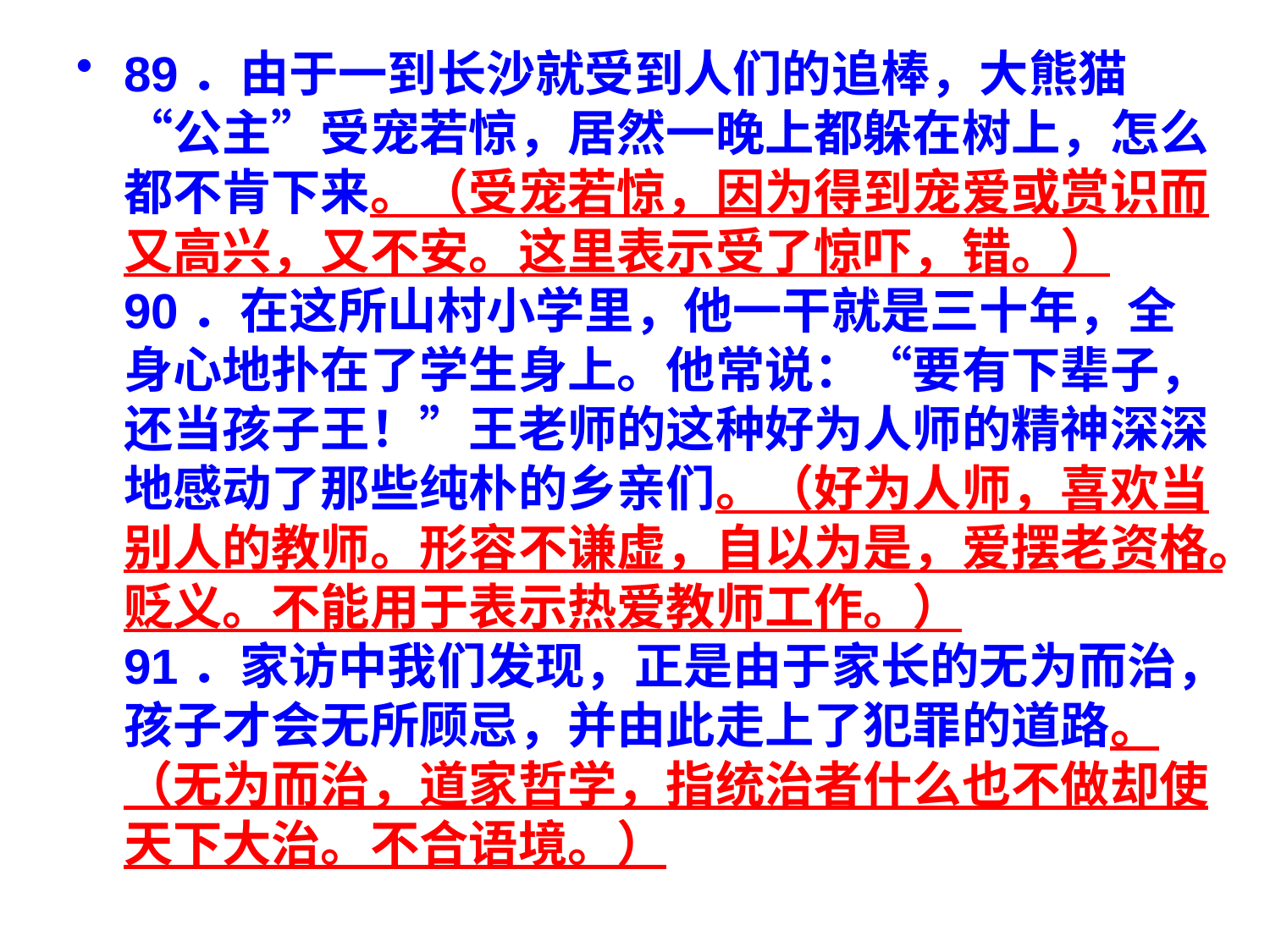

89．由于一到长沙就受到人们的追棒，大熊猫“公主”受宠若惊，居然一晚上都躲在树上，怎么都不肯下来。（受宠若惊，因为得到宠爱或赏识而又高兴，又不安。这里表示受了惊吓，错。）
90．在这所山村小学里，他一干就是三十年，全身心地扑在了学生身上。他常说：“要有下辈子，还当孩子王！”王老师的这种好为人师的精神深深地感动了那些纯朴的乡亲们。（好为人师，喜欢当别人的教师。形容不谦虚，自以为是，爱摆老资格。贬义。不能用于表示热爱教师工作。） 
91．家访中我们发现，正是由于家长的无为而治，孩子才会无所顾忌，并由此走上了犯罪的道路。（无为而治，道家哲学，指统治者什么也不做却使天下大治。不合语境。）